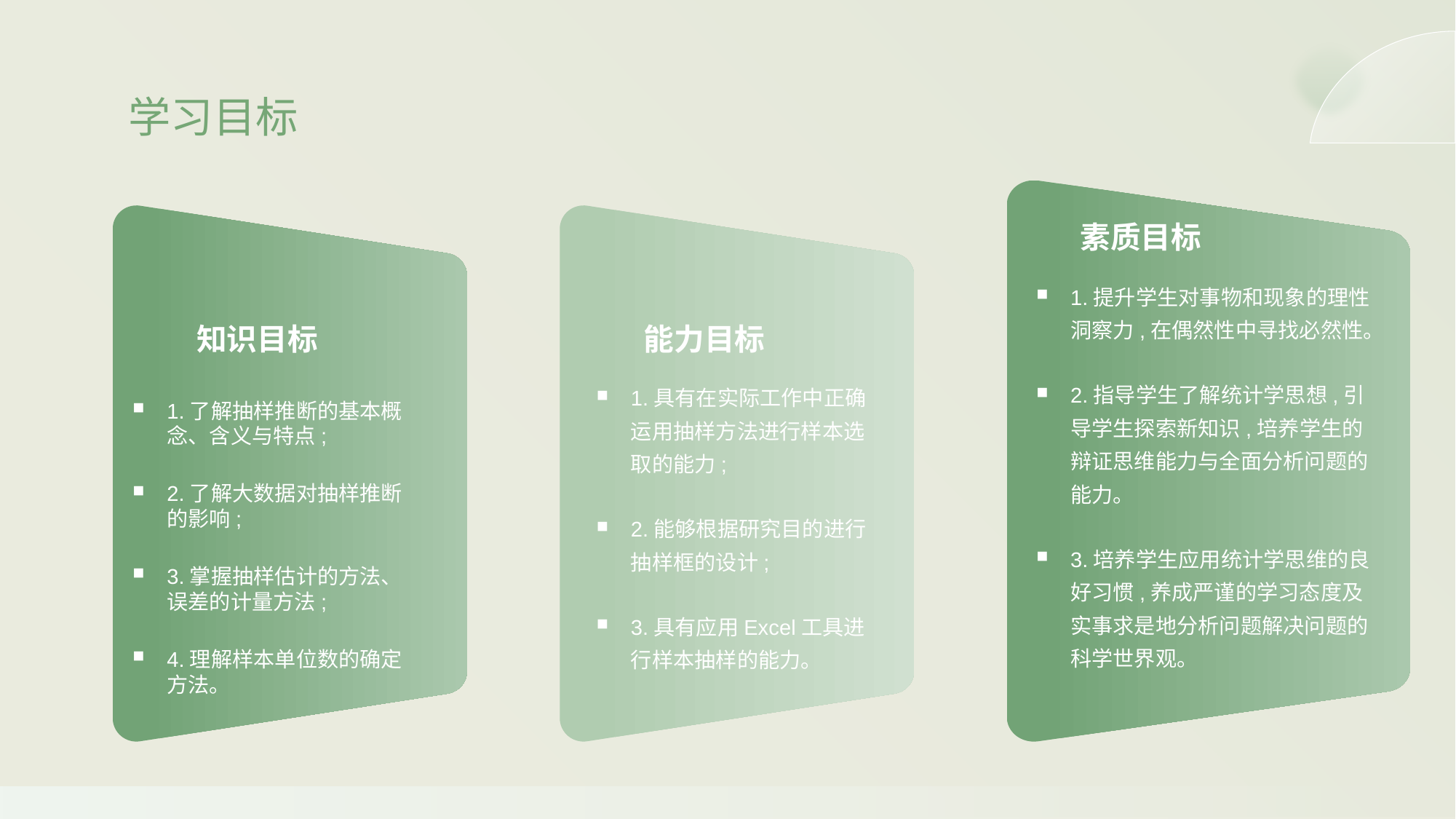

学习目标

素质目标
1.提升学生对事物和现象的理性洞察力,在偶然性中寻找必然性。
2.指导学生了解统计学思想,引导学生探索新知识,培养学生的辩证思维能力与全面分析问题的能力。
3.培养学生应用统计学思维的良好习惯,养成严谨的学习态度及实事求是地分析问题解决问题的科学世界观。
知识目标
能力目标
1.具有在实际工作中正确运用抽样方法进行样本选取的能力;
2.能够根据研究目的进行抽样框的设计;
3.具有应用Excel工具进行样本抽样的能力。
1.了解抽样推断的基本概念、含义与特点;
2.了解大数据对抽样推断的影响;
3.掌握抽样估计的方法、误差的计量方法;
4.理解样本单位数的确定方法。